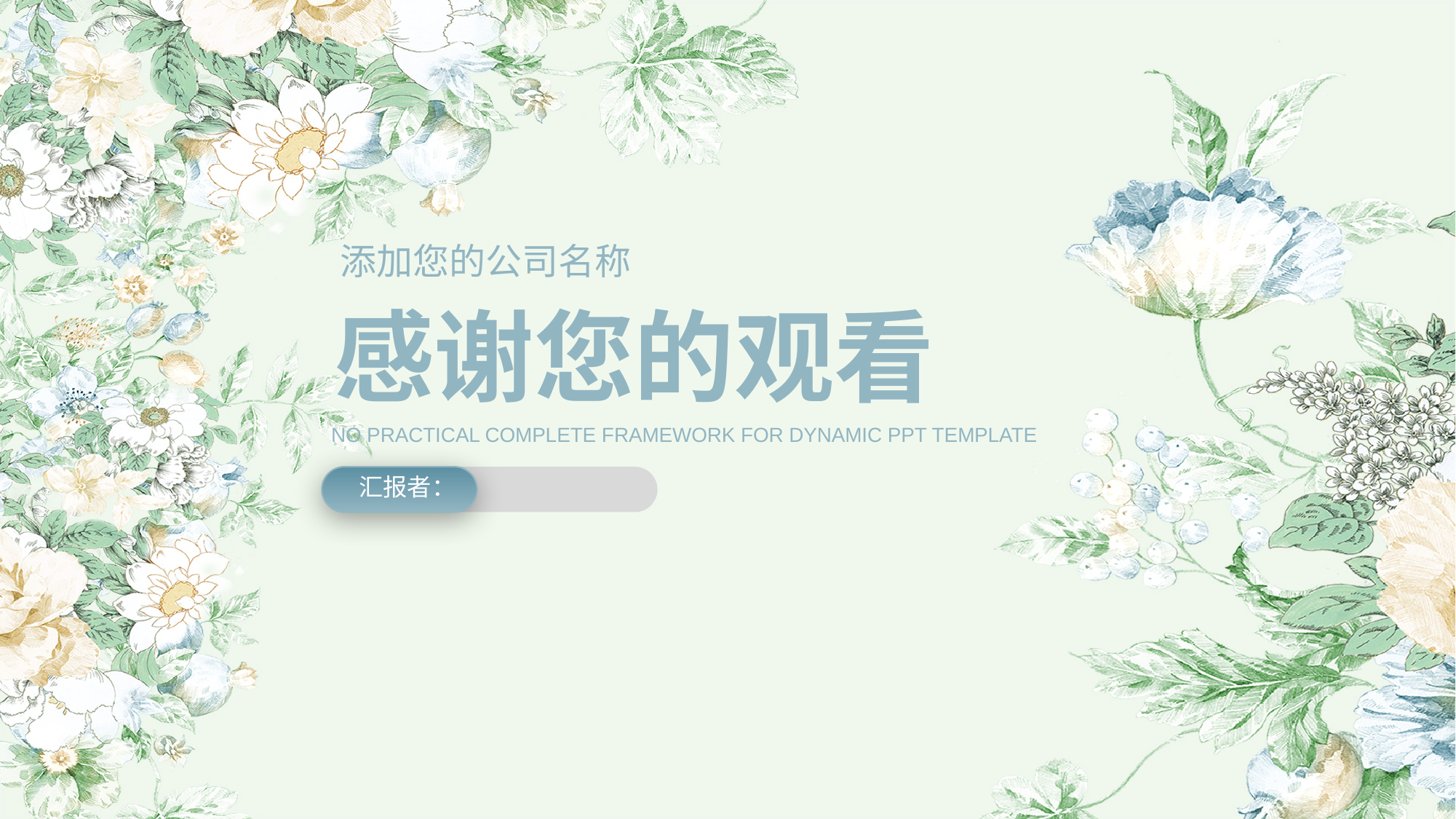

添加您的公司名称
感谢您的观看
NO PRACTICAL COMPLETE FRAMEWORK FOR DYNAMIC PPT TEMPLATE

汇报者：